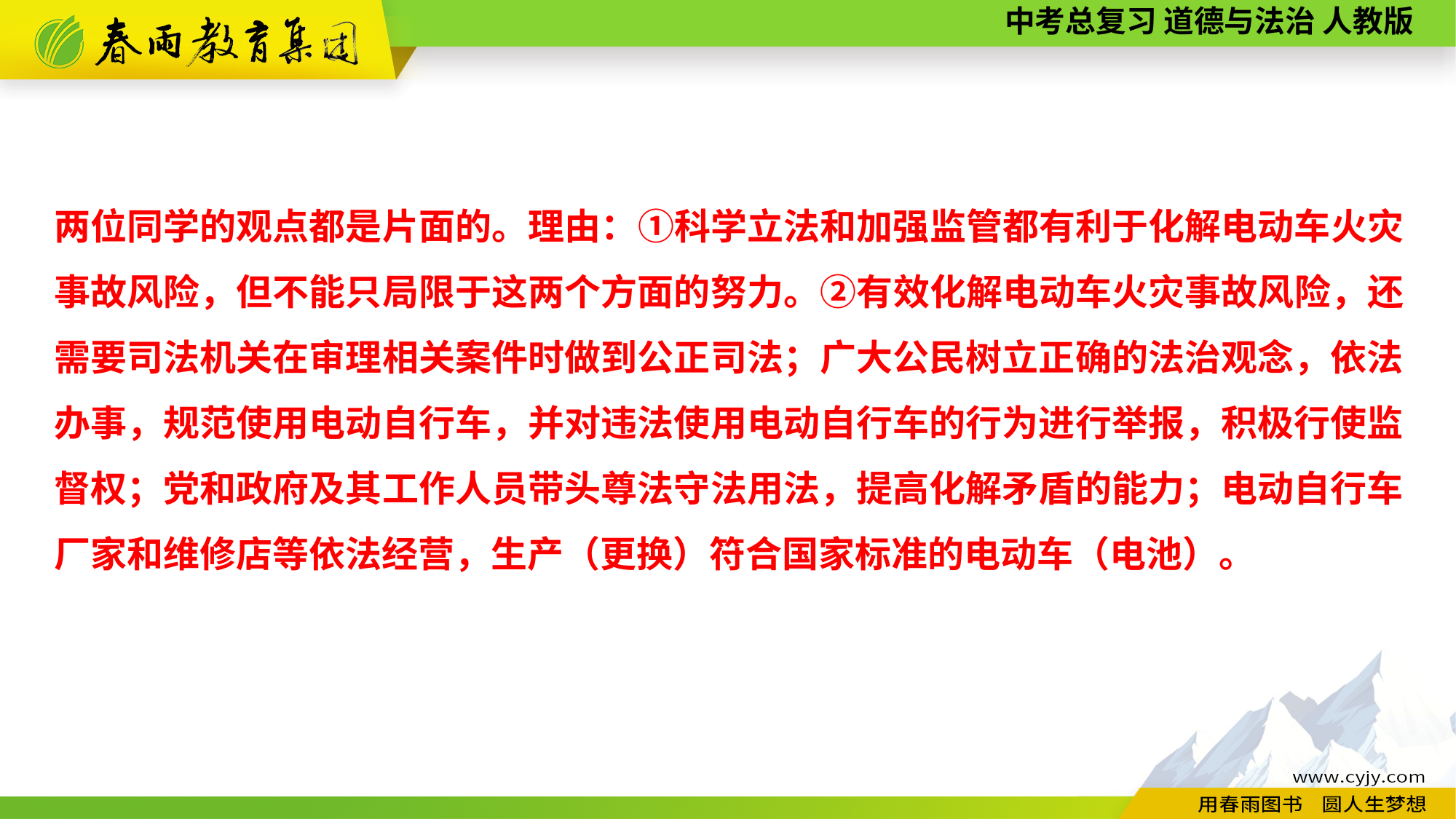

两位同学的观点都是片面的。理由：①科学立法和加强监管都有利于化解电动车火灾事故风险，但不能只局限于这两个方面的努力。②有效化解电动车火灾事故风险，还需要司法机关在审理相关案件时做到公正司法；广大公民树立正确的法治观念，依法办事，规范使用电动自行车，并对违法使用电动自行车的行为进行举报，积极行使监督权；党和政府及其工作人员带头尊法守法用法，提高化解矛盾的能力；电动自行车厂家和维修店等依法经营，生产（更换）符合国家标准的电动车（电池）。